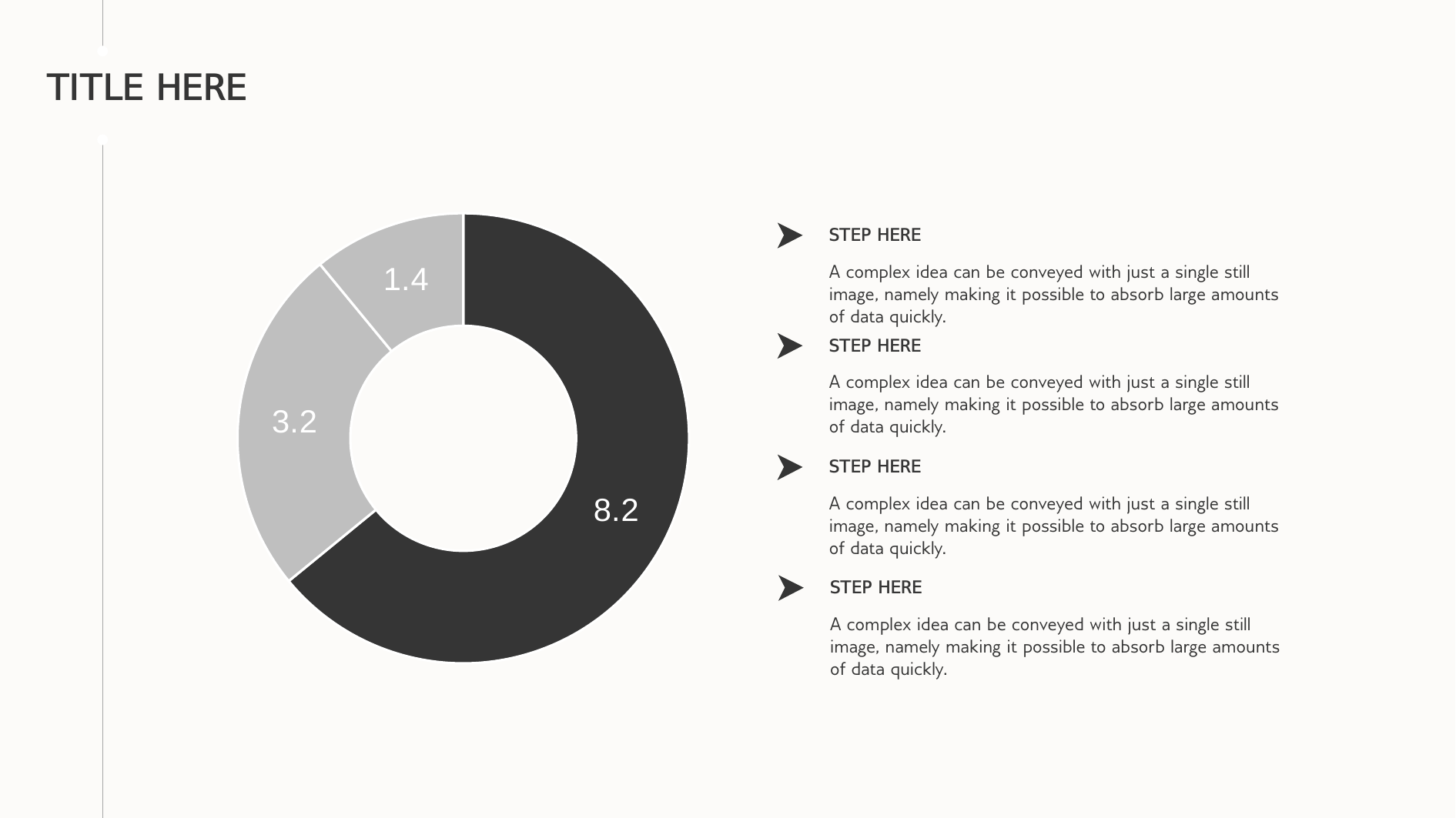

TITLE HERE

### Chart

| Category | 销售额 |
|---|---|
| 第一季度 | 8.2 |
| 第二季度 | 3.2 |
| 第三季度 | 1.4 |
STEP HERE

A complex idea can be conveyed with just a single still image, namely making it possible to absorb large amounts of data quickly.
STEP HERE

A complex idea can be conveyed with just a single still image, namely making it possible to absorb large amounts of data quickly.
STEP HERE

A complex idea can be conveyed with just a single still image, namely making it possible to absorb large amounts of data quickly.
STEP HERE

A complex idea can be conveyed with just a single still image, namely making it possible to absorb large amounts of data quickly.